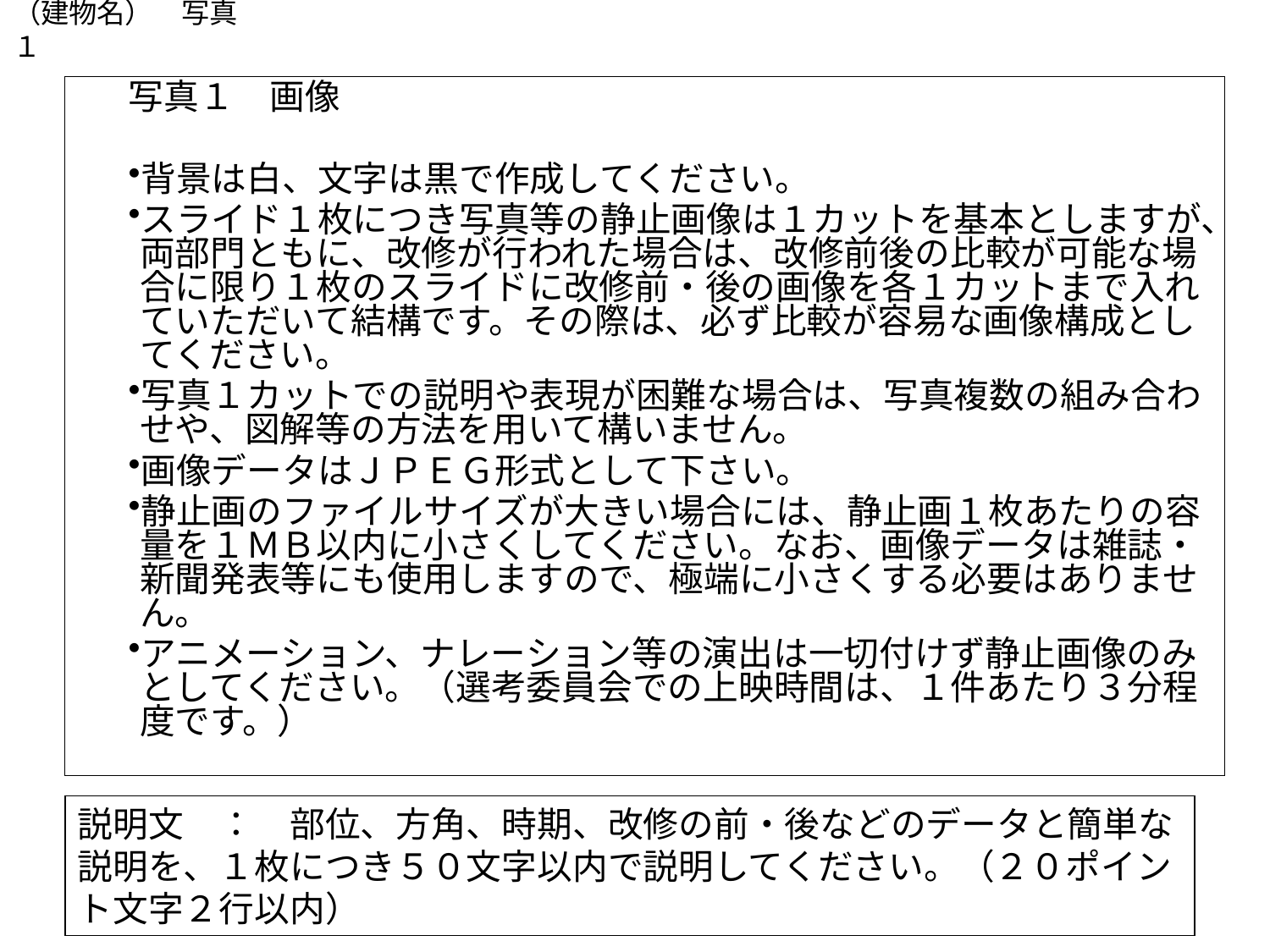

# （建物名）　写真１
写真１　画像

背景は白、文字は黒で作成してください。
スライド１枚につき写真等の静止画像は１カットを基本としますが、両部門ともに、改修が行われた場合は、改修前後の比較が可能な場合に限り１枚のスライドに改修前・後の画像を各１カットまで入れていただいて結構です。その際は、必ず比較が容易な画像構成としてください。
写真１カットでの説明や表現が困難な場合は、写真複数の組み合わせや、図解等の方法を用いて構いません。
画像データはＪＰＥＧ形式として下さい。
静止画のファイルサイズが大きい場合には、静止画１枚あたりの容量を１ＭＢ以内に小さくしてください。なお、画像データは雑誌・新聞発表等にも使用しますので、極端に小さくする必要はありません。
アニメーション、ナレーション等の演出は一切付けず静止画像のみとしてください。（選考委員会での上映時間は、１件あたり３分程度です。）
説明文　：　部位、方角、時期、改修の前・後などのデータと簡単な説明を、１枚につき５０文字以内で説明してください。（２０ポイント文字２行以内）